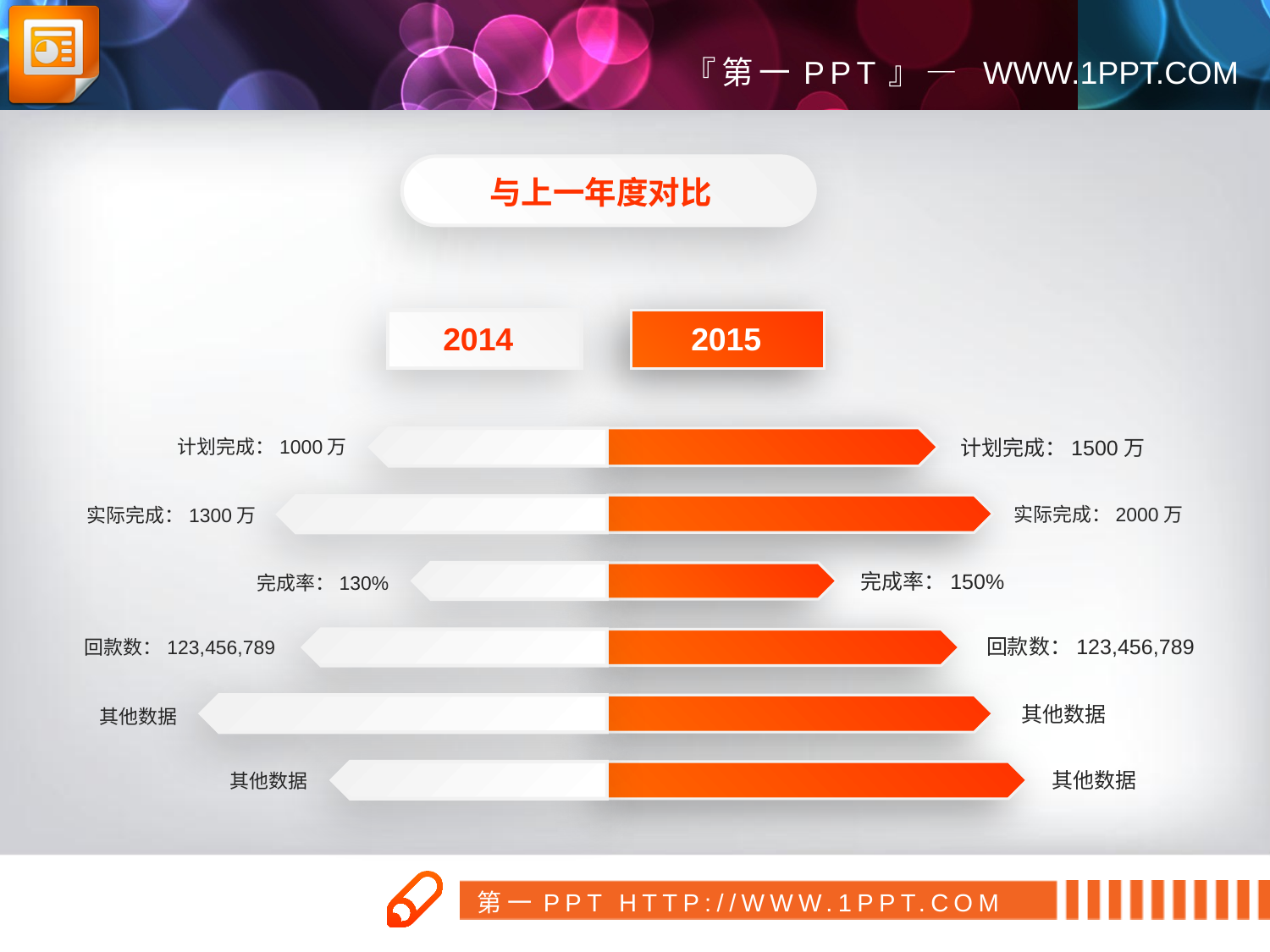

与上一年度对比

2014

2015

计划完成：1000万
计划完成：1500万

实际完成：2000万
实际完成：1300万
完成率：150%

完成率：130%
回款数：123,456,789
回款数：123,456,789

其他数据

其他数据
其他数据

其他数据